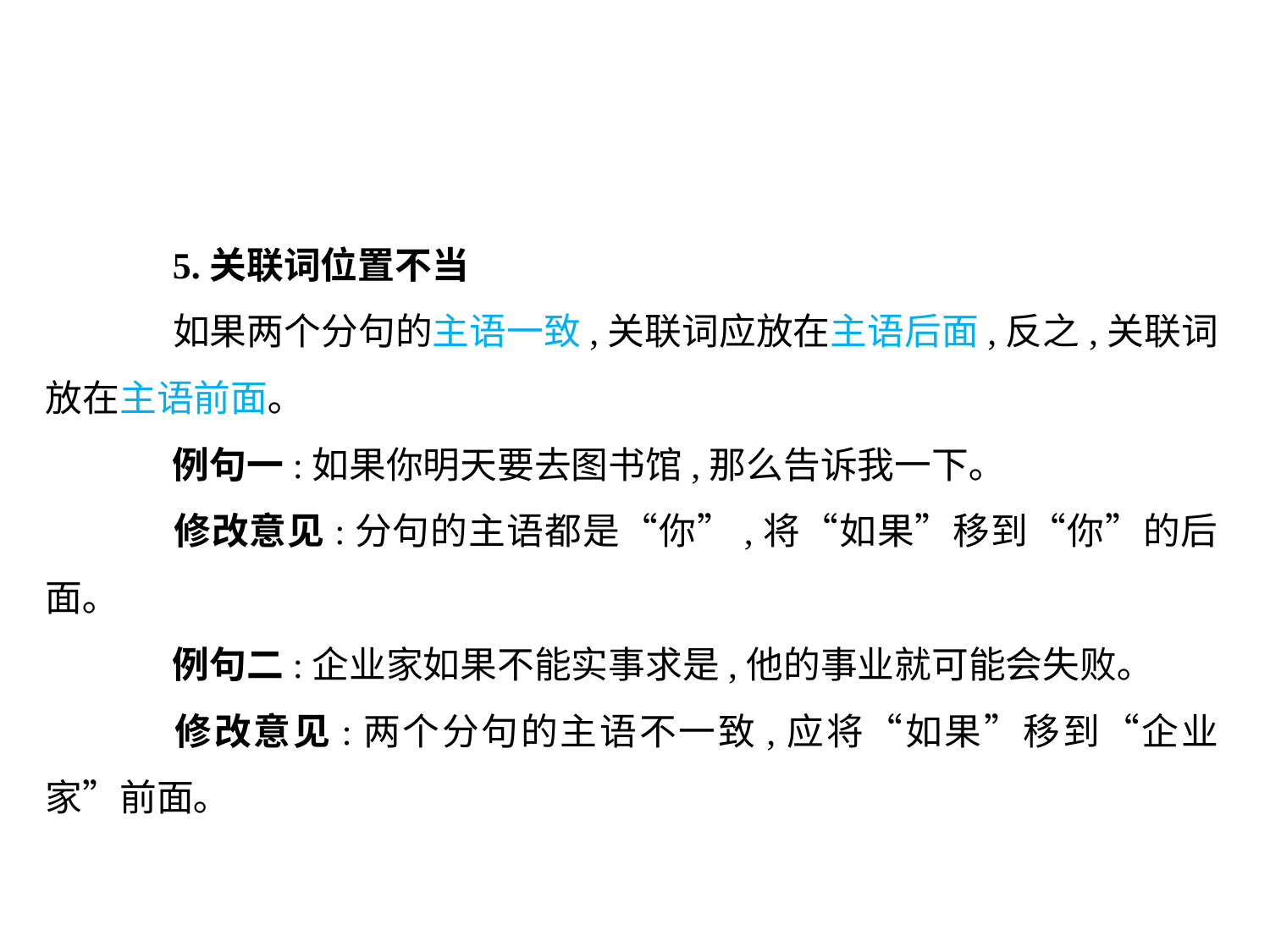

5.关联词位置不当
	如果两个分句的主语一致,关联词应放在主语后面,反之,关联词放在主语前面｡
	例句一:如果你明天要去图书馆,那么告诉我一下｡
	修改意见:分句的主语都是“你”,将“如果”移到“你”的后面｡
	例句二:企业家如果不能实事求是,他的事业就可能会失败｡
	修改意见:两个分句的主语不一致,应将“如果”移到“企业家”前面｡